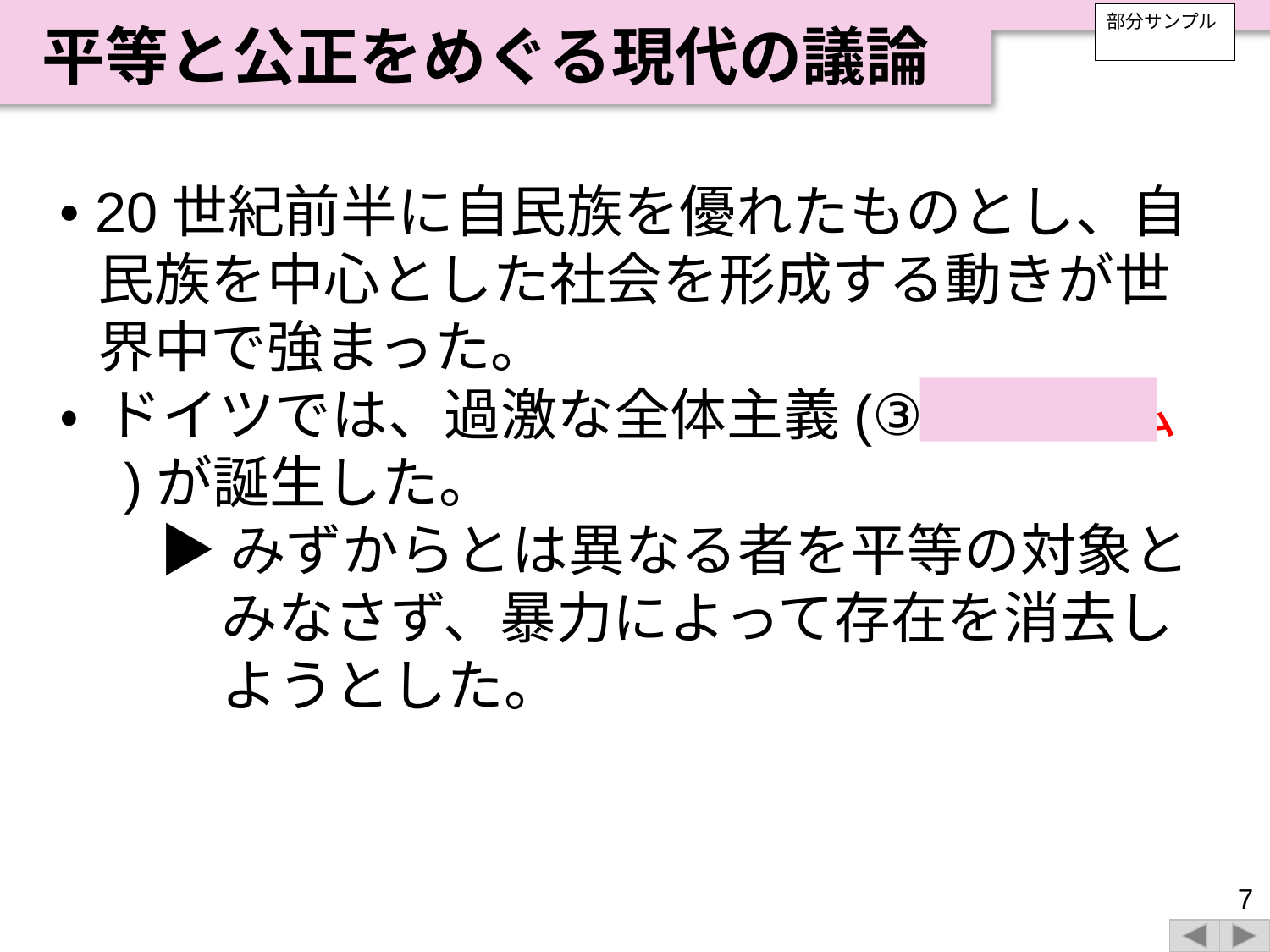

平等と公正をめぐる現代の議論
部分サンプル
• 20世紀前半に自民族を優れたものとし、自民族を中心とした社会を形成する動きが世界中で強まった。
• ドイツでは、過激な全体主義(③ ナチズム )が誕生した。
▶みずからとは異なる者を平等の対象とみなさず、暴力によって存在を消去しようとした。

7